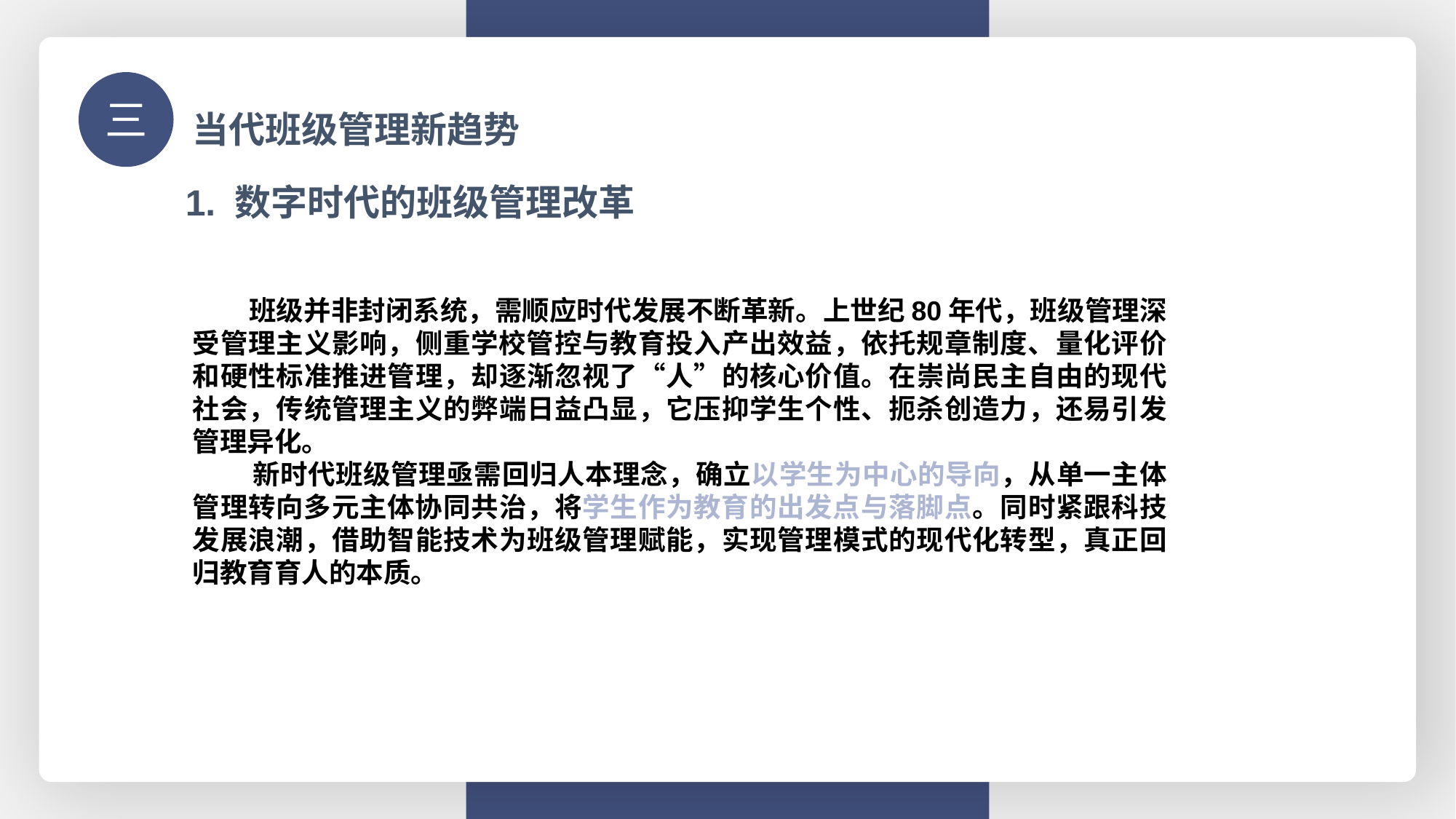

当代班级管理新趋势
三
1. 数字时代的班级管理改革
        班级并非封闭系统，需顺应时代发展不断革新。上世纪80年代，班级管理深受管理主义影响，侧重学校管控与教育投入产出效益，依托规章制度、量化评价和硬性标准推进管理，却逐渐忽视了“人”的核心价值。在崇尚民主自由的现代社会，传统管理主义的弊端日益凸显，它压抑学生个性、扼杀创造力，还易引发管理异化。
        新时代班级管理亟需回归人本理念，确立以学生为中心的导向，从单一主体管理转向多元主体协同共治，将学生作为教育的出发点与落脚点。同时紧跟科技发展浪潮，借助智能技术为班级管理赋能，实现管理模式的现代化转型，真正回归教育育人的本质。